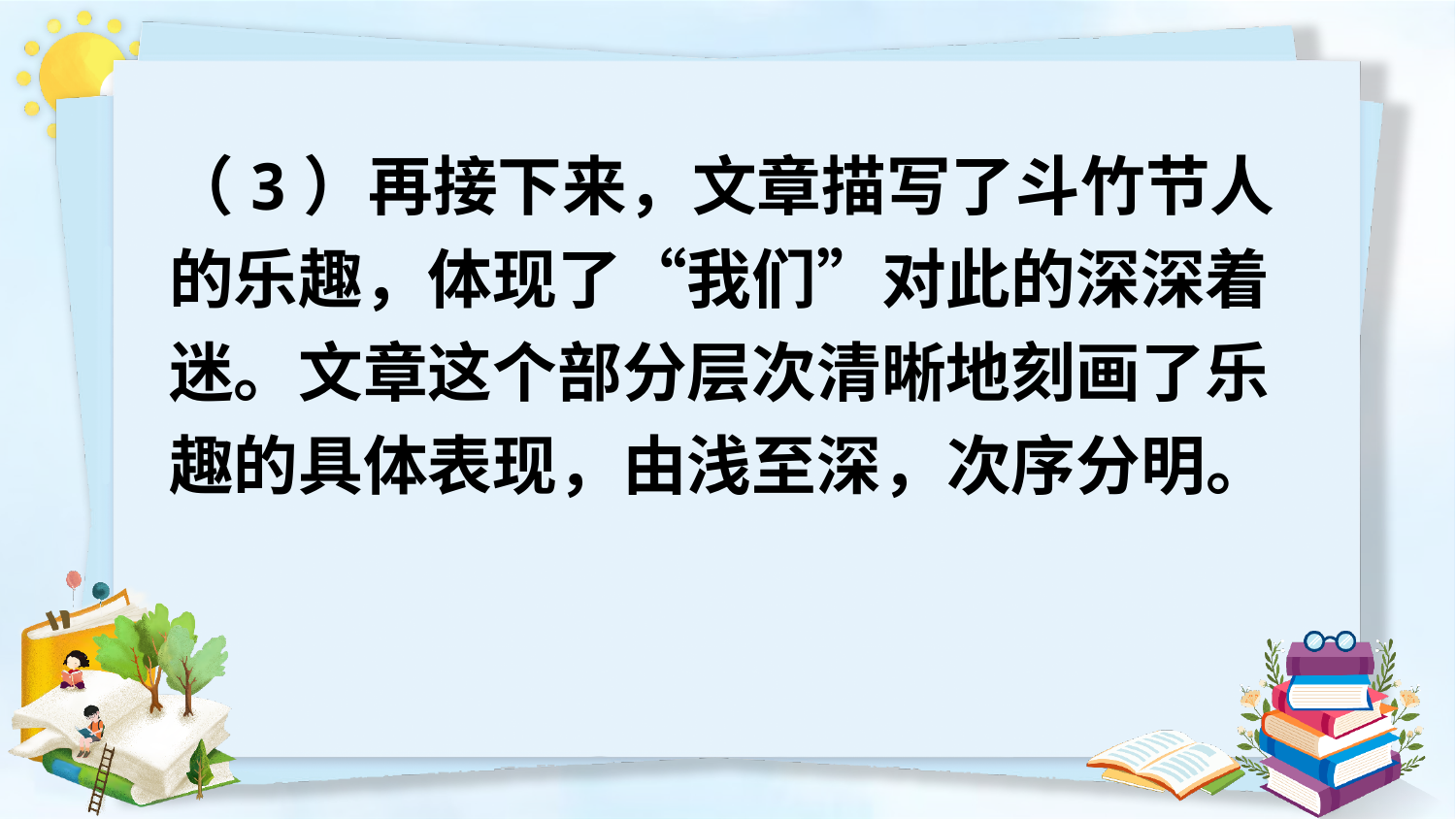

（3）再接下来，文章描写了斗竹节人的乐趣，体现了“我们”对此的深深着迷。文章这个部分层次清晰地刻画了乐趣的具体表现，由浅至深，次序分明。